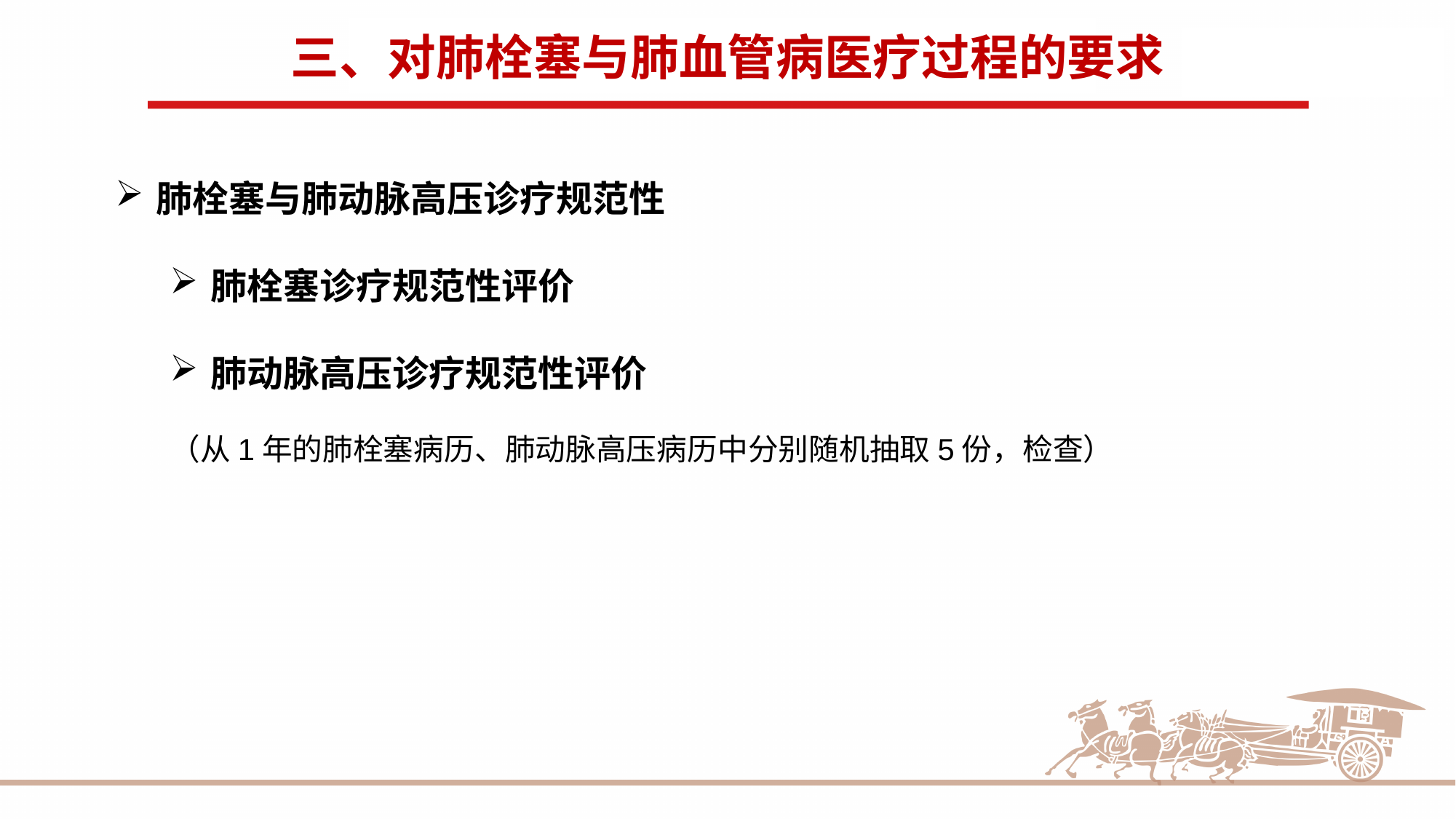

三、对肺栓塞与肺血管病医疗过程的要求
肺栓塞与肺动脉高压诊疗规范性
肺栓塞诊疗规范性评价
肺动脉高压诊疗规范性评价
（从1年的肺栓塞病历、肺动脉高压病历中分别随机抽取5份，检查）